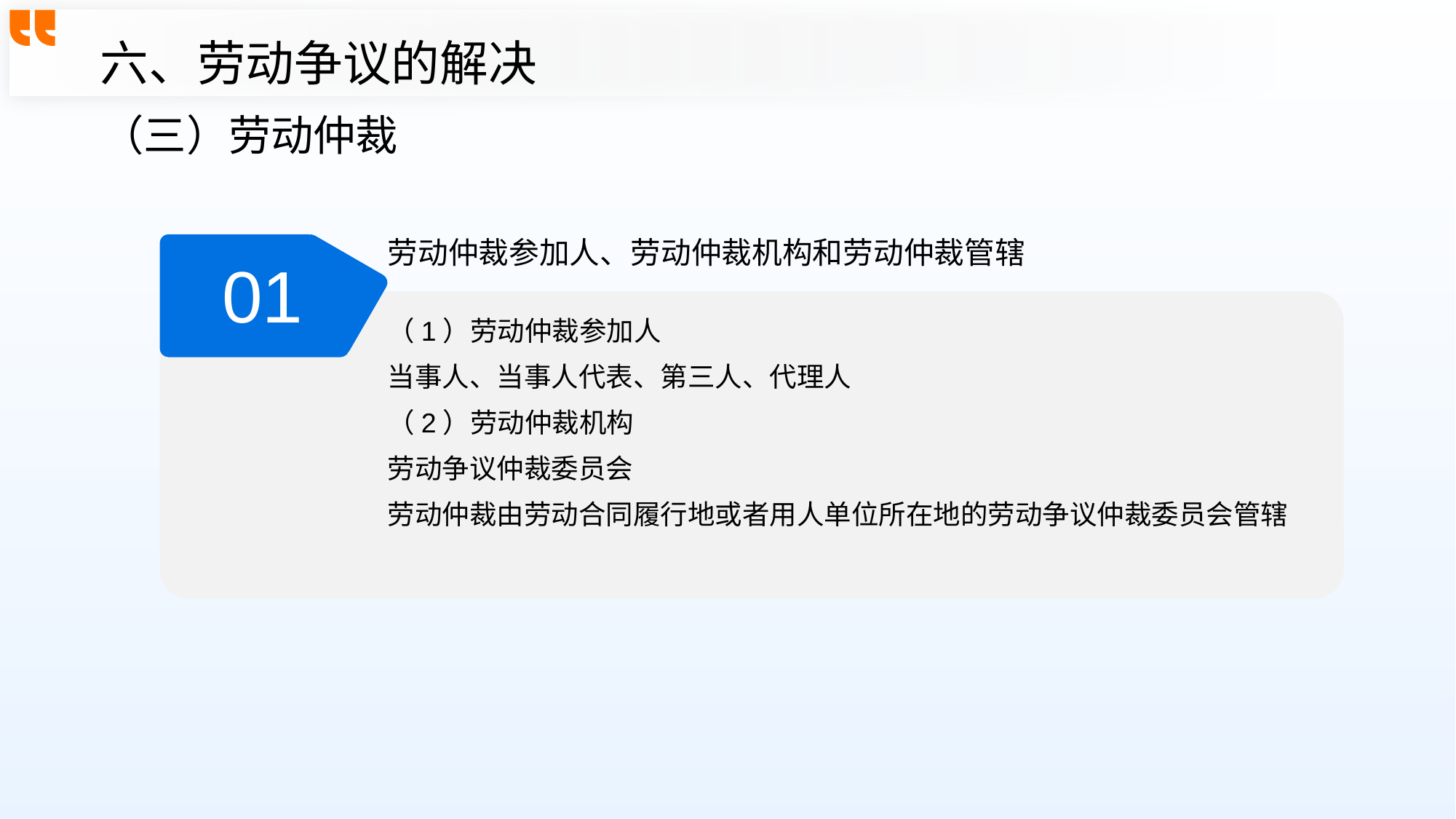

六、劳动争议的解决
（三）劳动仲裁
劳动仲裁参加人、劳动仲裁机构和劳动仲裁管辖

01

（1）劳动仲裁参加人
当事人、当事人代表、第三人、代理人
（2）劳动仲裁机构
劳动争议仲裁委员会
劳动仲裁由劳动合同履行地或者用人单位所在地的劳动争议仲裁委员会管辖